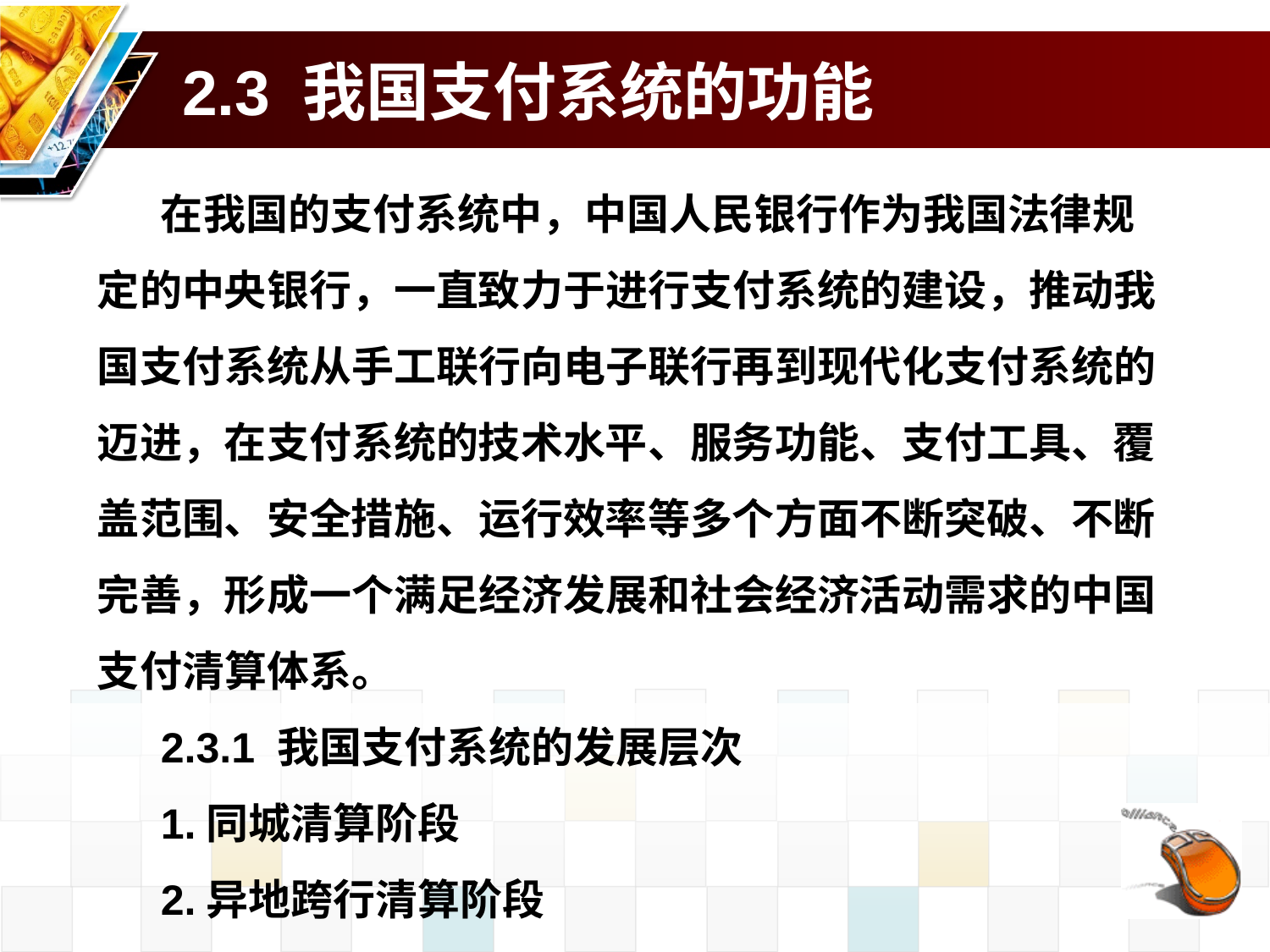

# 2.3 我国支付系统的功能
在我国的支付系统中，中国人民银行作为我国法律规定的中央银行，一直致力于进行支付系统的建设，推动我国支付系统从手工联行向电子联行再到现代化支付系统的迈进，在支付系统的技术水平、服务功能、支付工具、覆盖范围、安全措施、运行效率等多个方面不断突破、不断完善，形成一个满足经济发展和社会经济活动需求的中国支付清算体系。
2.3.1 我国支付系统的发展层次
1.同城清算阶段
2.异地跨行清算阶段